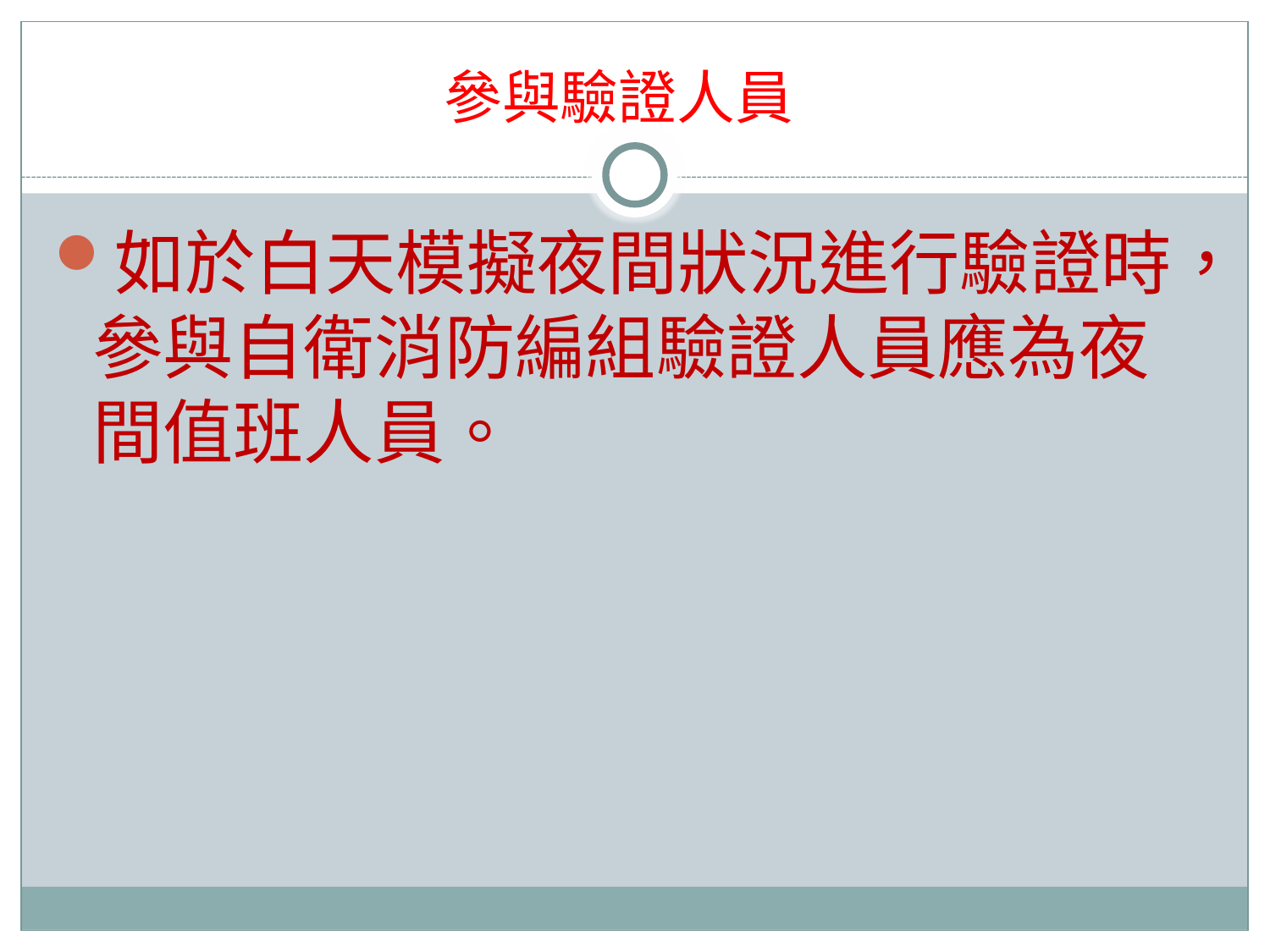

# 參與驗證人員
如於白天模擬夜間狀況進行驗證時，參與自衛消防編組驗證人員應為夜間值班人員。